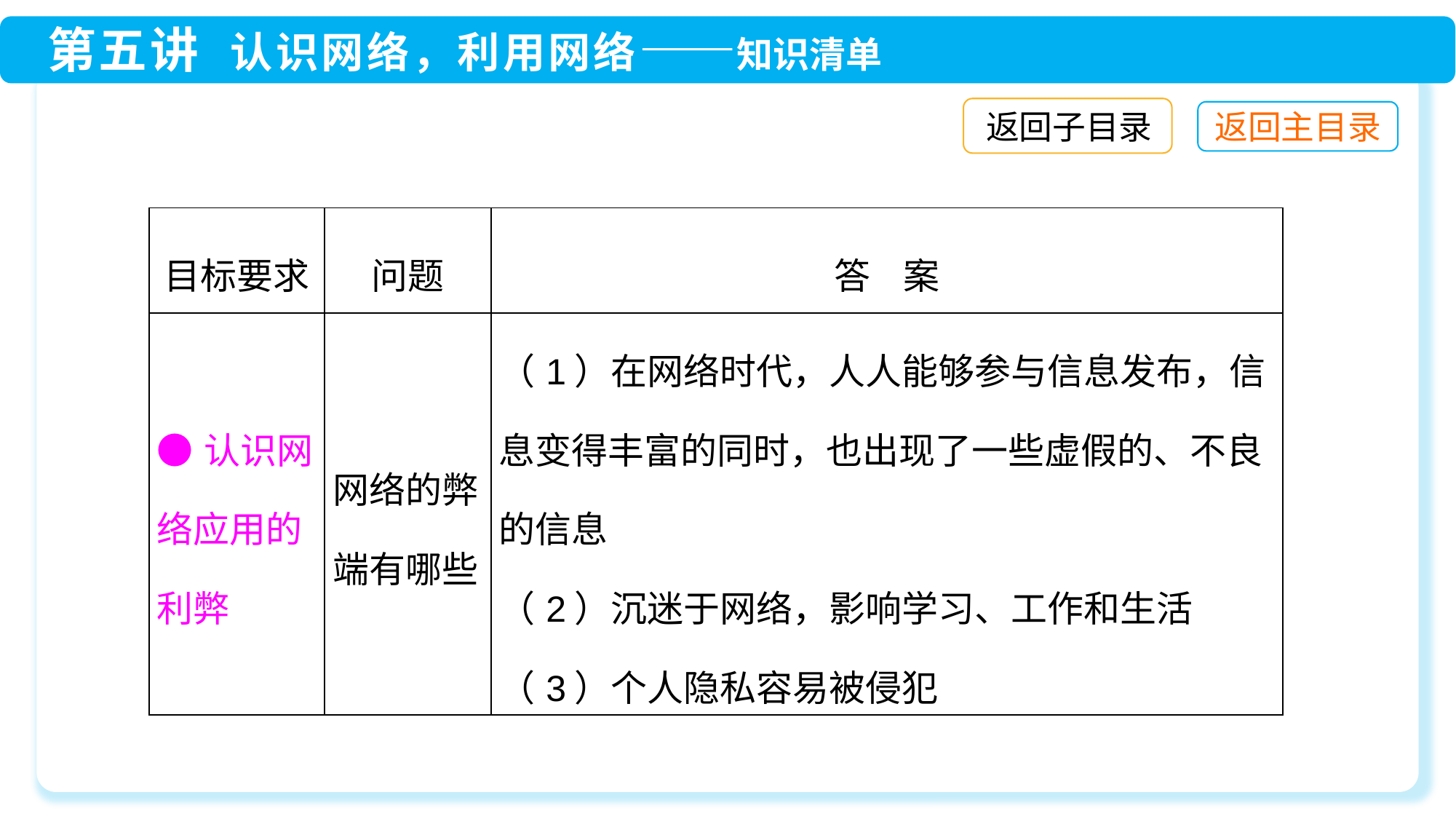

返回子目录
| 目标要求 | 问题 | 答 案 |
| --- | --- | --- |
| ●认识网络应用的利弊 | 网络的弊端有哪些 | （1）在网络时代，人人能够参与信息发布，信息变得丰富的同时，也出现了一些虚假的、不良的信息 （2）沉迷于网络，影响学习、工作和生活 （3）个人隐私容易被侵犯 |